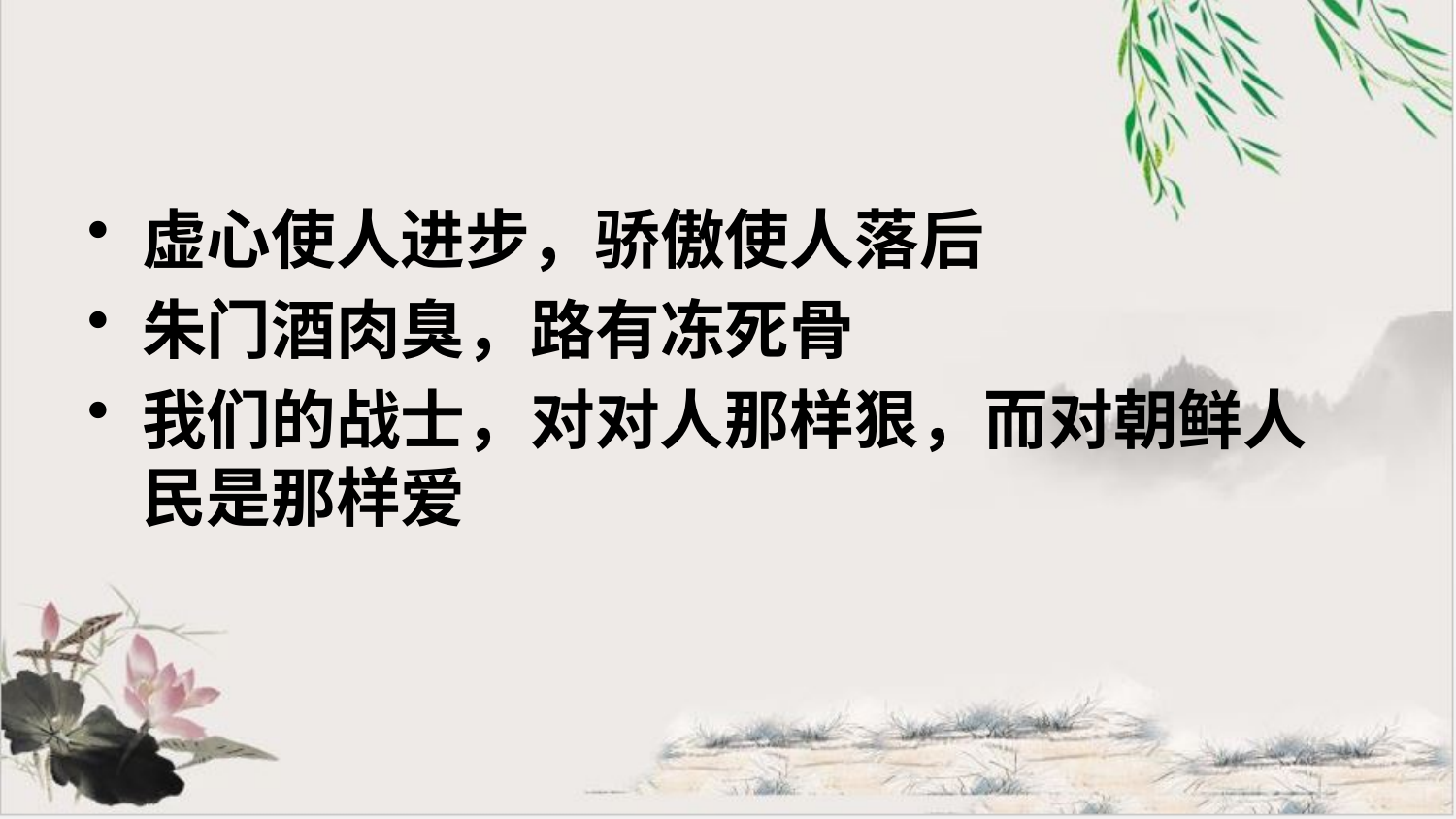

#
虚心使人进步，骄傲使人落后
朱门酒肉臭，路有冻死骨
我们的战士，对对人那样狠，而对朝鲜人民是那样爱